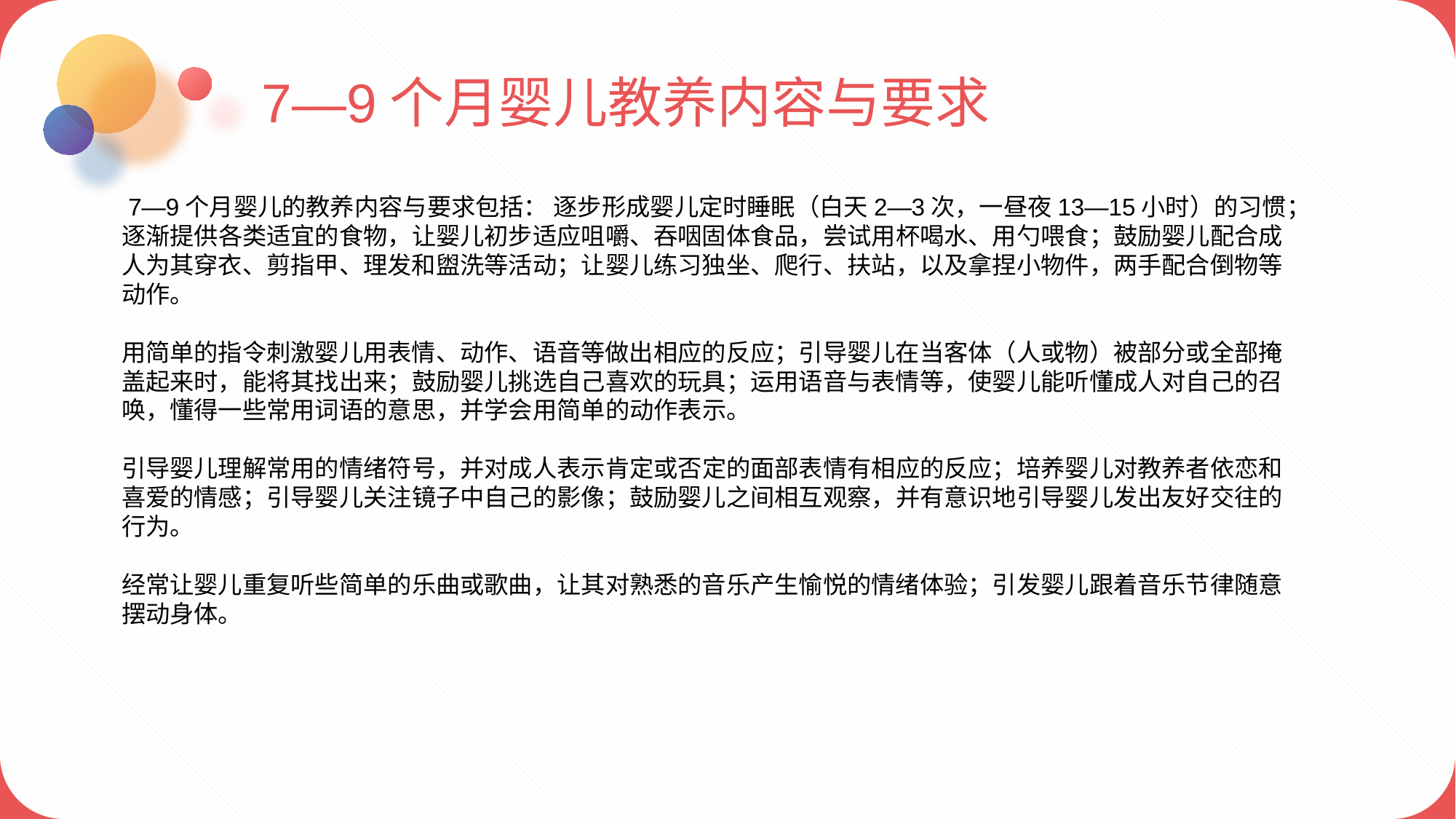

7—9个月婴儿教养内容与要求
 7—9个月婴儿的教养内容与要求包括： 逐步形成婴儿定时睡眠（白天2—3次，一昼夜13—15小时）的习惯；逐渐提供各类适宜的食物，让婴儿初步适应咀嚼、吞咽固体食品，尝试用杯喝水、用勺喂食；鼓励婴儿配合成人为其穿衣、剪指甲、理发和盥洗等活动；让婴儿练习独坐、爬行、扶站，以及拿捏小物件，两手配合倒物等动作。

用简单的指令刺激婴儿用表情、动作、语音等做出相应的反应；引导婴儿在当客体（人或物）被部分或全部掩盖起来时，能将其找出来；鼓励婴儿挑选自己喜欢的玩具；运用语音与表情等，使婴儿能听懂成人对自己的召唤，懂得一些常用词语的意思，并学会用简单的动作表示。

引导婴儿理解常用的情绪符号，并对成人表示肯定或否定的面部表情有相应的反应；培养婴儿对教养者依恋和喜爱的情感；引导婴儿关注镜子中自己的影像；鼓励婴儿之间相互观察，并有意识地引导婴儿发出友好交往的行为。

经常让婴儿重复听些简单的乐曲或歌曲，让其对熟悉的音乐产生愉悦的情绪体验；引发婴儿跟着音乐节律随意摆动身体。